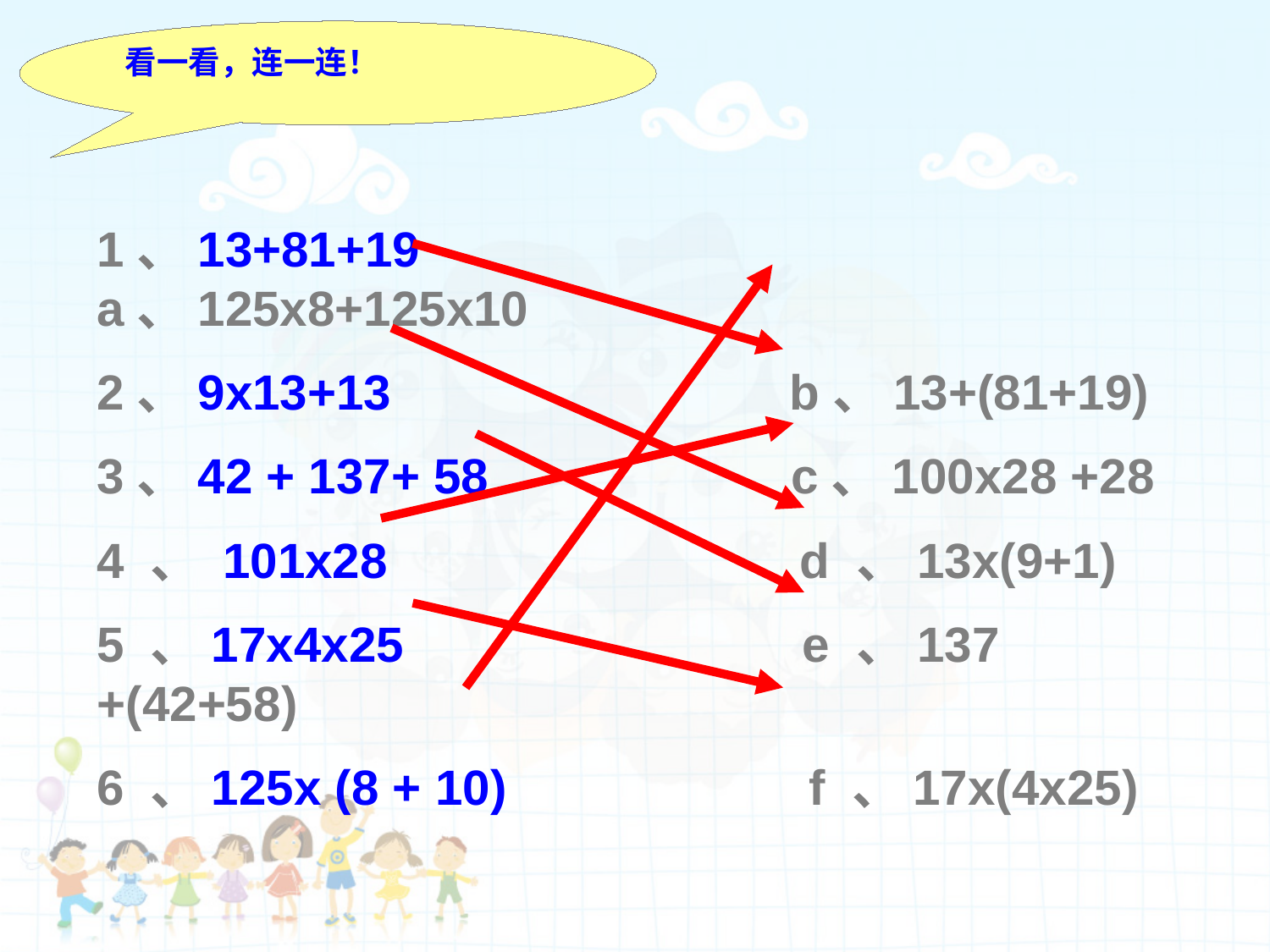

看一看，连一连！
1、13+81+19                           a、125x8+125x10
2、9x13+13                             b、13+(81+19)
3、42 + 137+ 58                      c、100x28 +28
4 、 101x28                              d 、13x(9+1)
5 、17x4x25                             e 、137 +(42+58)
6 、125x (8 + 10)                      f 、17x(4x25)